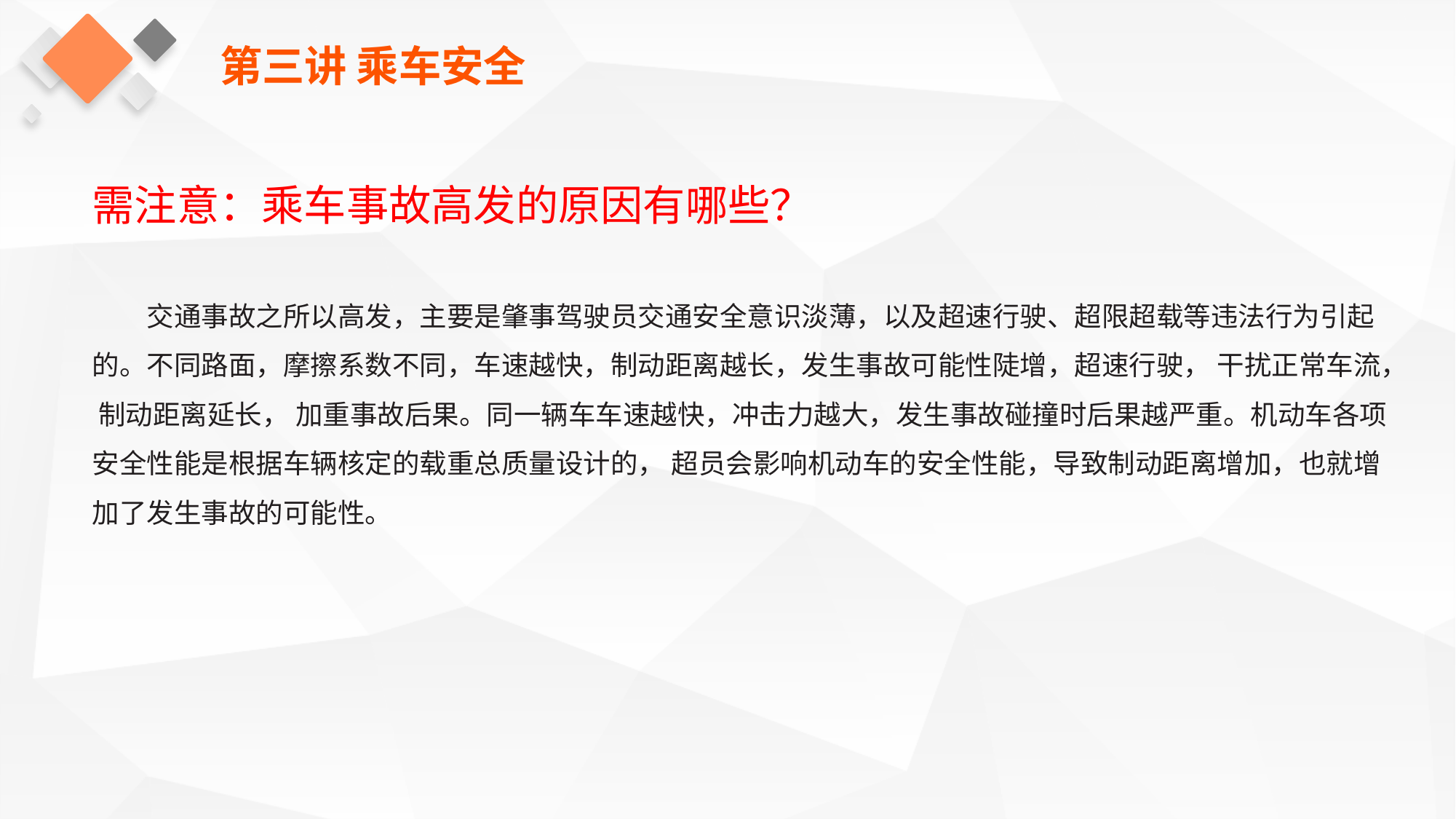

第三讲 乘车安全

需注意：乘车事故高发的原因有哪些？
交通事故之所以高发，主要是肇事驾驶员交通安全意识淡薄，以及超速行驶、超限超载等违法行为引起的。不同路面，摩擦系数不同，车速越快，制动距离越长，发生事故可能性陡增，超速行驶， 干扰正常车流， 制动距离延长， 加重事故后果。同一辆车车速越快，冲击力越大，发生事故碰撞时后果越严重。机动车各项安全性能是根据车辆核定的载重总质量设计的， 超员会影响机动车的安全性能，导致制动距离增加，也就增加了发生事故的可能性。